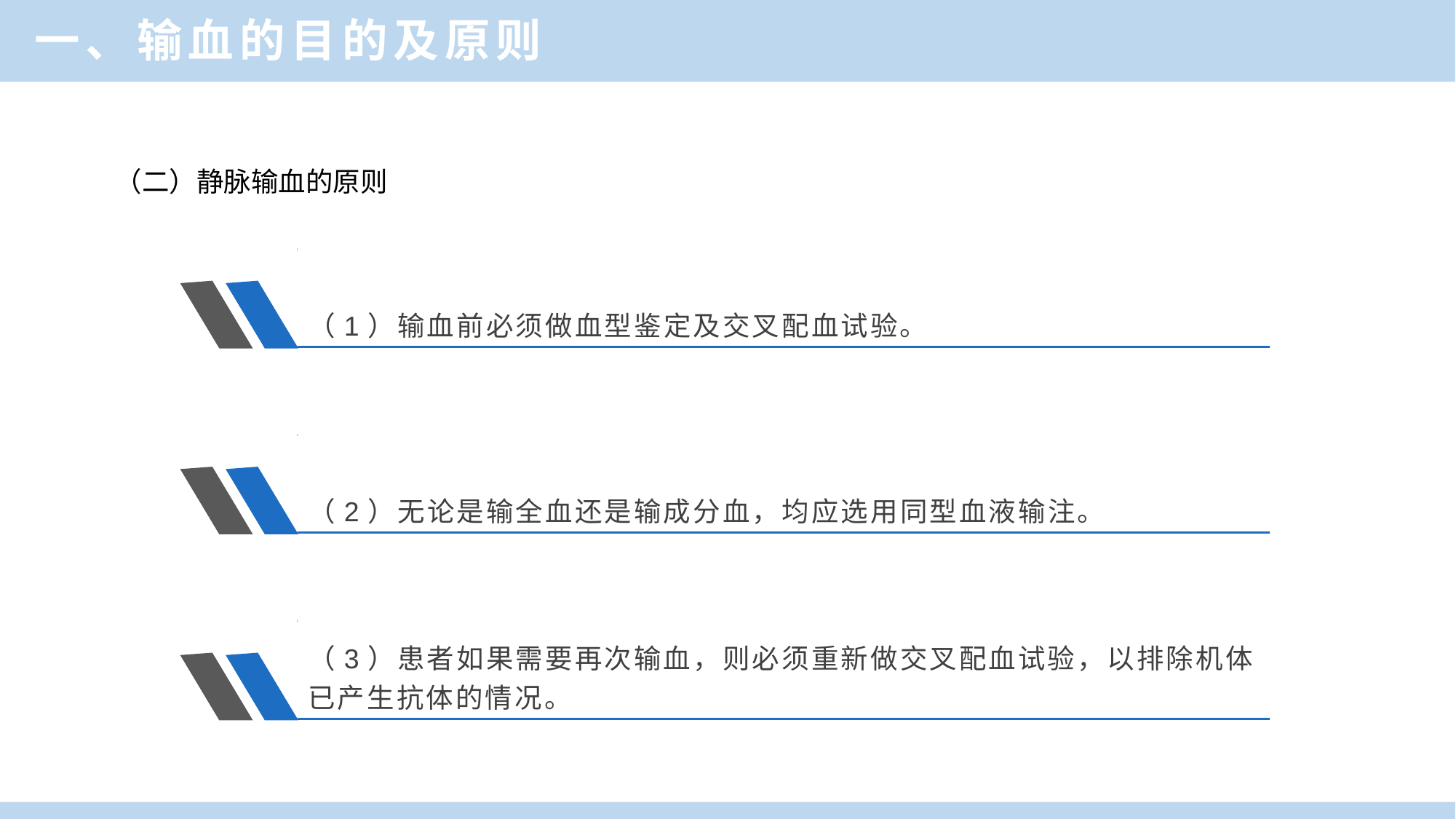

一、输血的目的及原则
（二）静脉输血的原则
（1）输血前必须做血型鉴定及交叉配血试验。

（2）无论是输全血还是输成分血，均应选用同型血液输注。

（3）患者如果需要再次输血，则必须重新做交叉配血试验，以排除机体已产生抗体的情况。